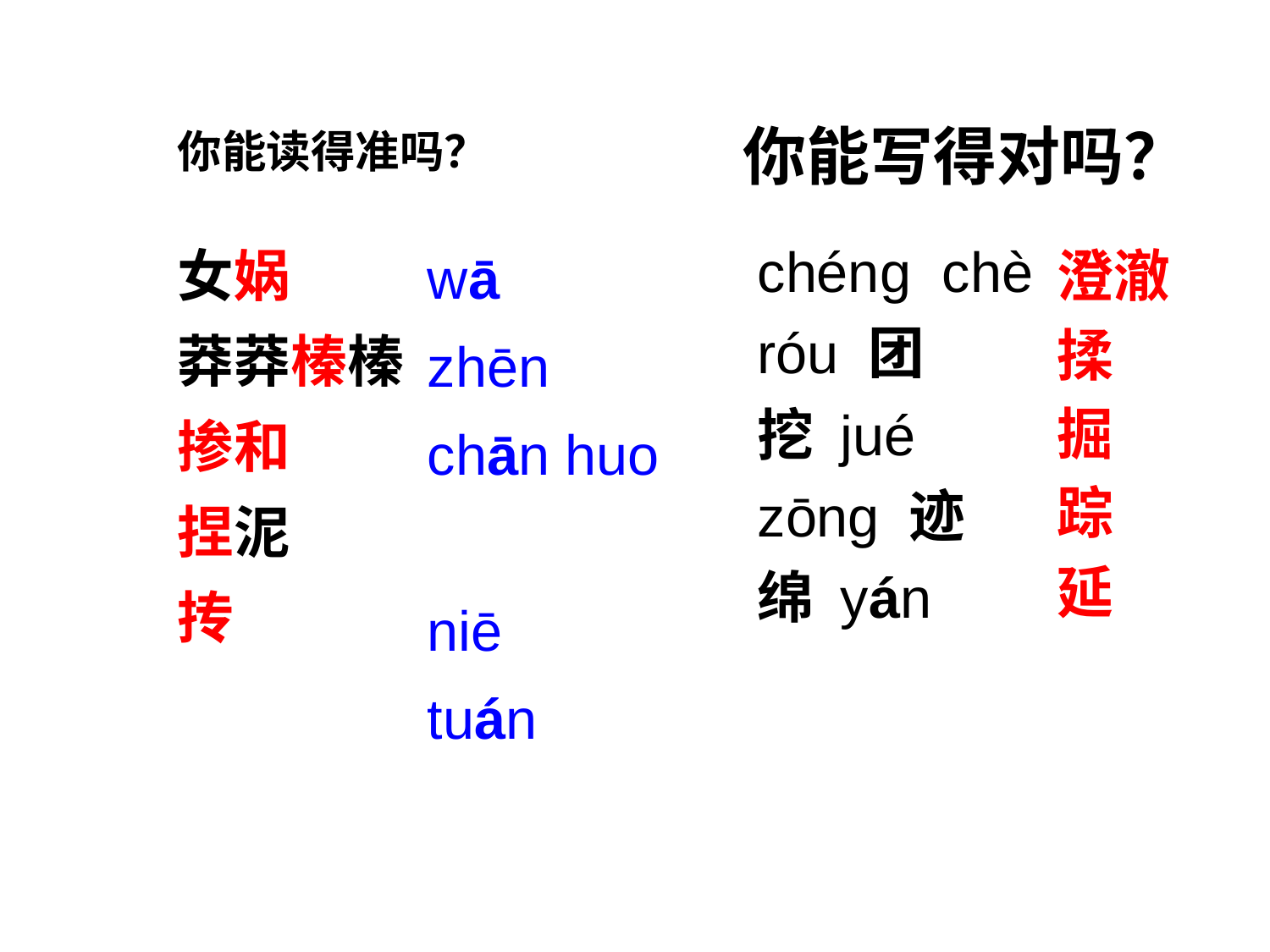

# 你能读得准吗？
你能写得对吗？
chénɡ  chè
róu 团
挖 jué
zōnɡ 迹
绵 yán
wā
zhēn
chān huo
niē
tuán

女娲
莽莽榛榛
掺和
捏泥
抟

澄澈
揉
掘
踪
延